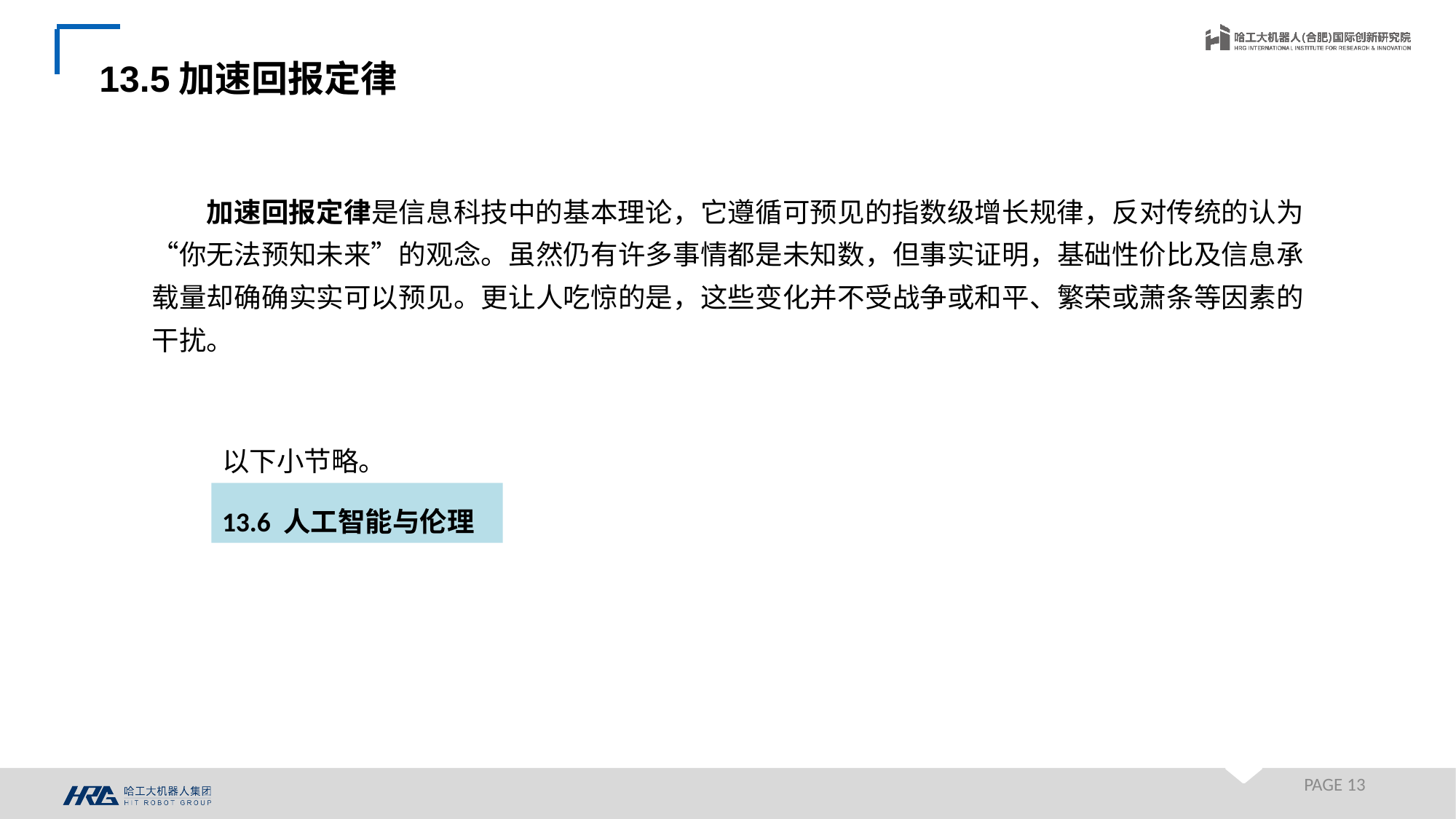

13.5加速回报定律
加速回报定律是信息科技中的基本理论，它遵循可预见的指数级增长规律，反对传统的认为“你无法预知未来”的观念。虽然仍有许多事情都是未知数，但事实证明，基础性价比及信息承载量却确确实实可以预见。更让人吃惊的是，这些变化并不受战争或和平、繁荣或萧条等因素的干扰。
以下小节略。
13.6 人工智能与伦理